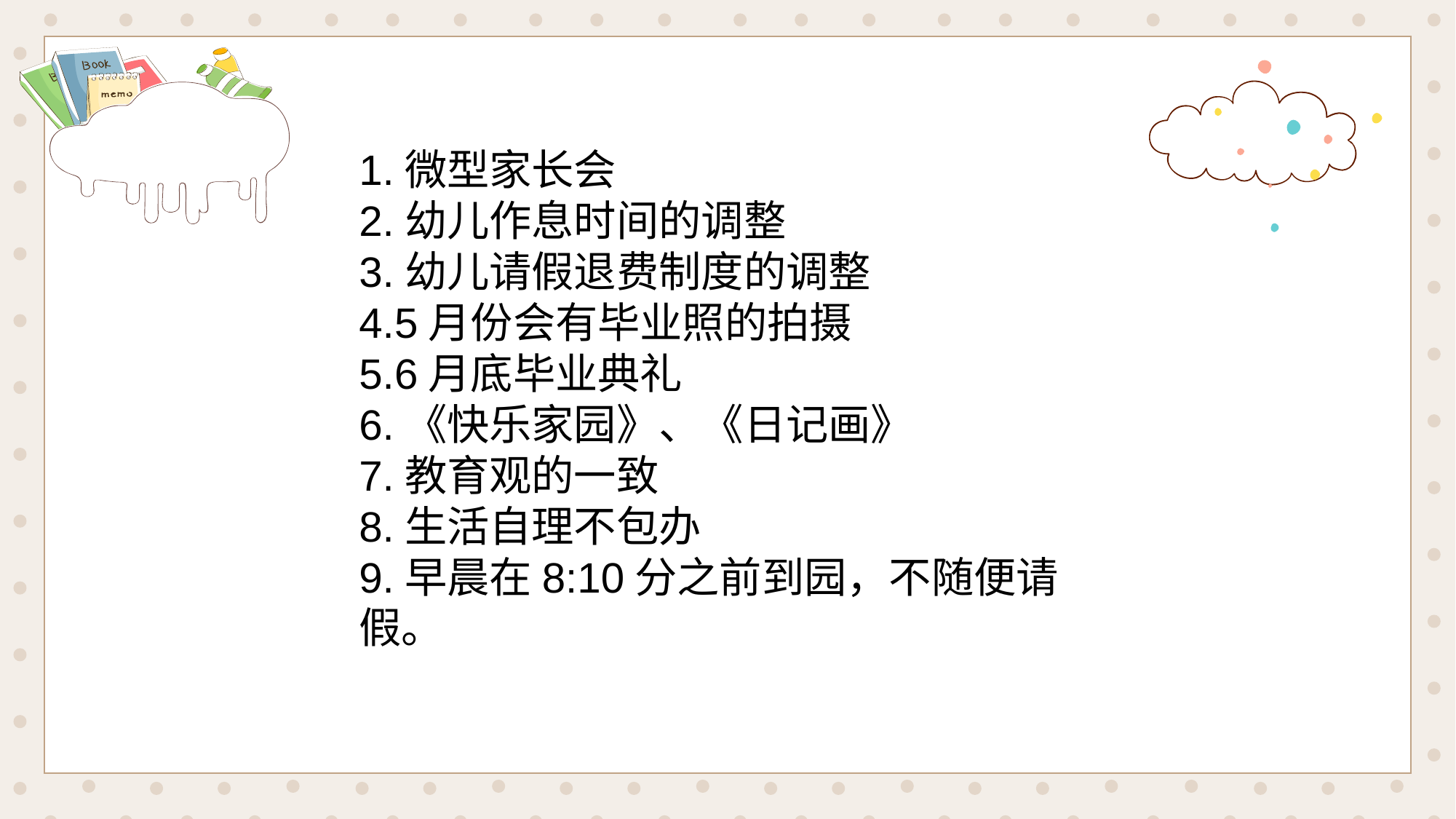

1.微型家长会
2.幼儿作息时间的调整
3.幼儿请假退费制度的调整
4.5月份会有毕业照的拍摄
5.6月底毕业典礼
6.《快乐家园》、《日记画》
7.教育观的一致
8.生活自理不包办
9.早晨在8:10分之前到园，不随便请假。